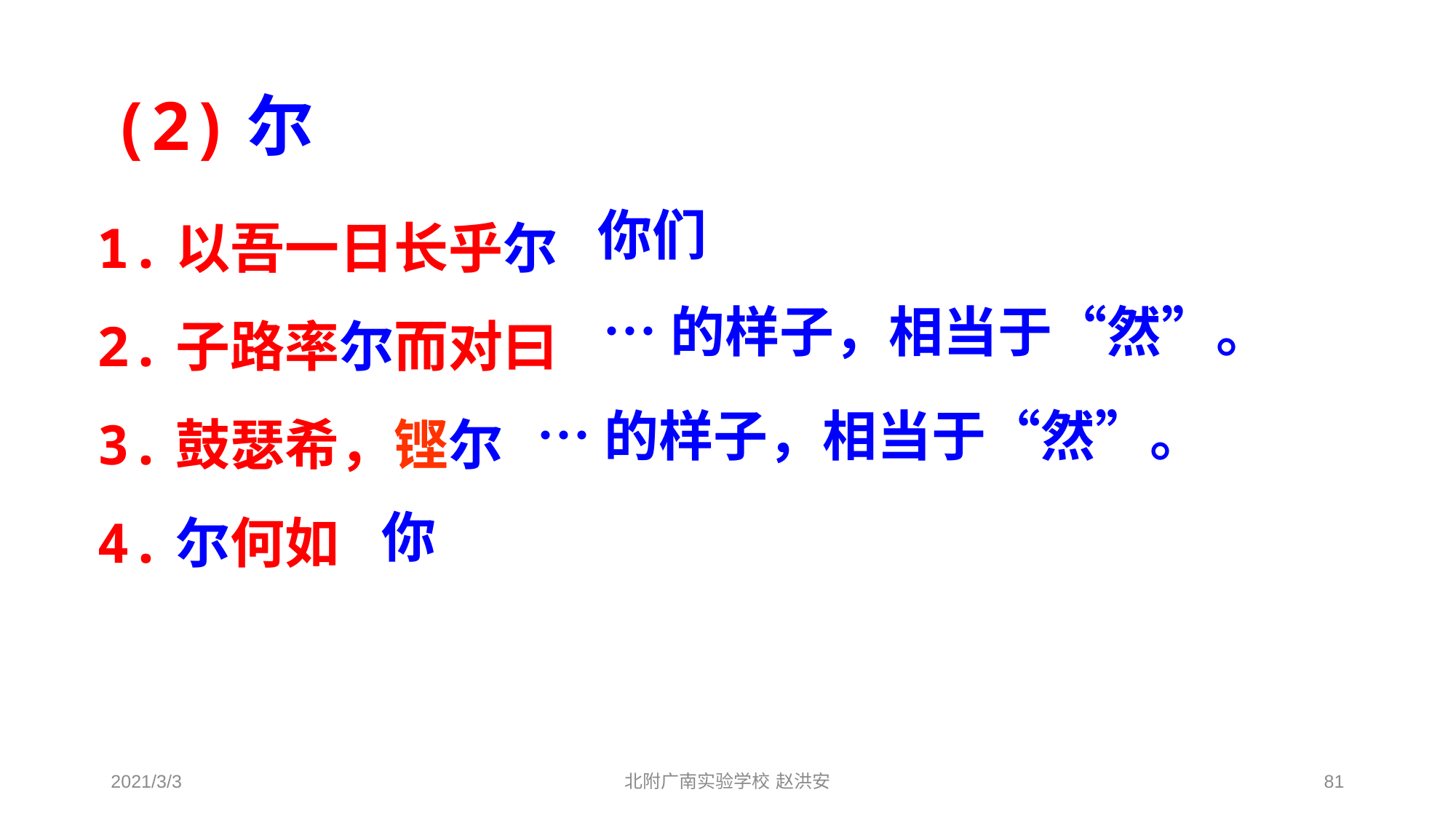

(2)尔
1.以吾一日长乎尔
2.子路率尔而对曰
3.鼓瑟希，铿尔
4.尔何如
你们

…的样子，相当于“然”。
…的样子，相当于“然”。
你
2021/3/3
北附广南实验学校 赵洪安
81